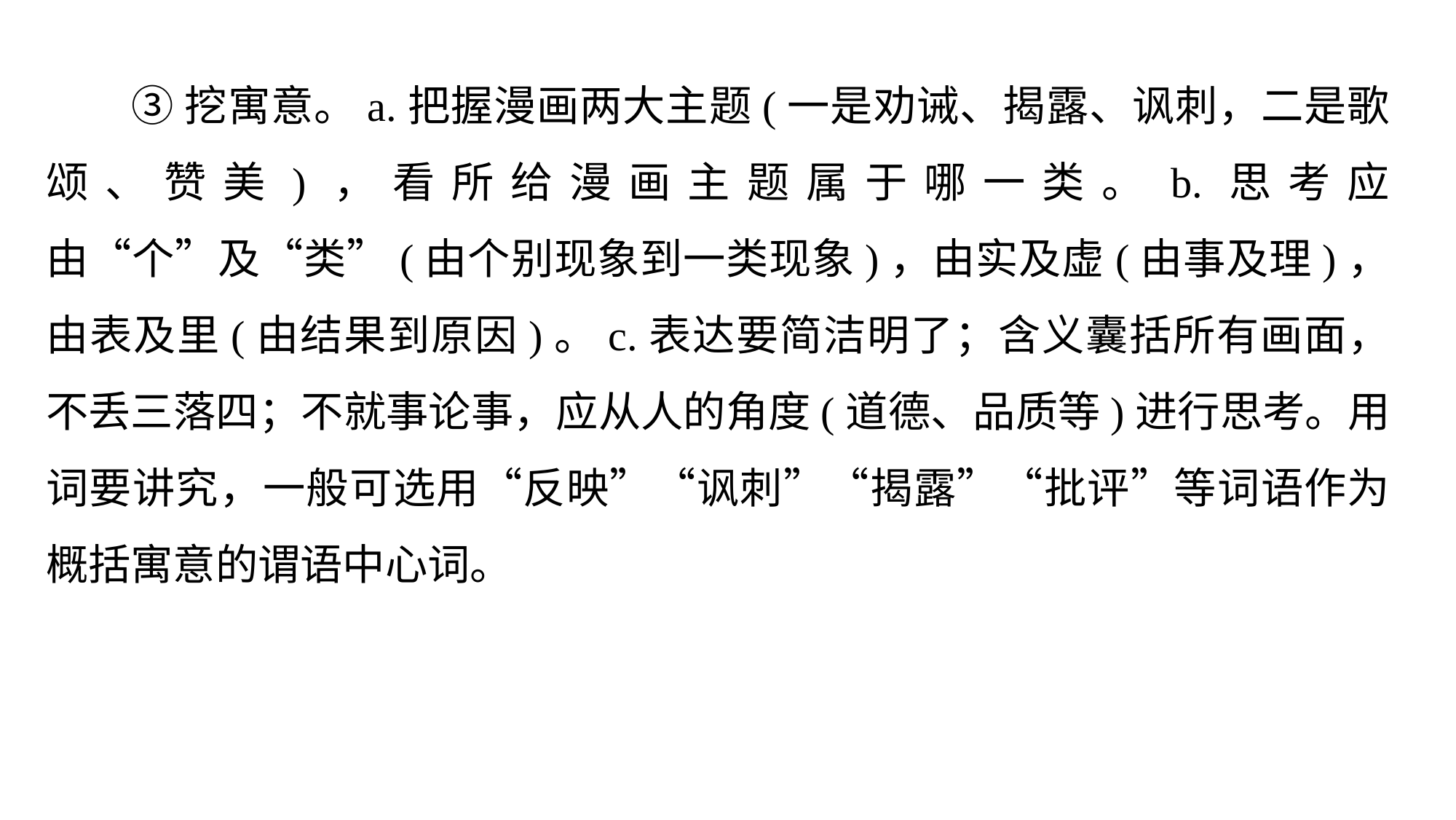

③挖寓意。a.把握漫画两大主题(一是劝诫、揭露、讽刺，二是歌颂、赞美)，看所给漫画主题属于哪一类。b.思考应由“个”及“类”(由个别现象到一类现象)，由实及虚(由事及理)，由表及里(由结果到原因)。c.表达要简洁明了；含义囊括所有画面，不丢三落四；不就事论事，应从人的角度(道德、品质等)进行思考。用词要讲究，一般可选用“反映”“讽刺”“揭露”“批评”等词语作为概括寓意的谓语中心词。